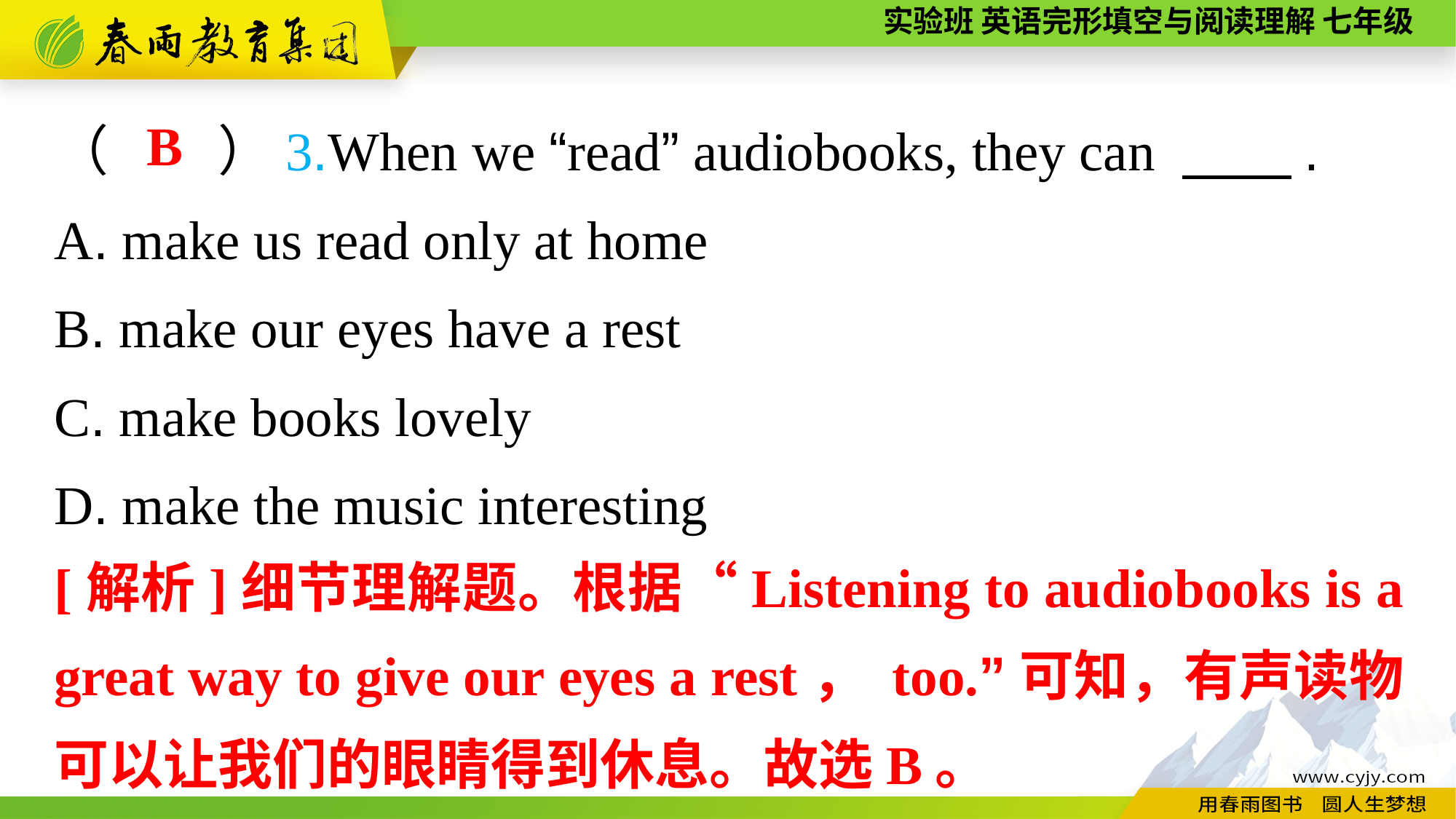

（　　）3.When we “read” audiobooks, they can 　　.
A. make us read only at home
B. make our eyes have a rest
C. make books lovely
D. make the music interesting
B
[解析]细节理解题。根据“Listening to audiobooks is a great way to give our eyes a rest， too.”可知，有声读物可以让我们的眼睛得到休息。故选B。